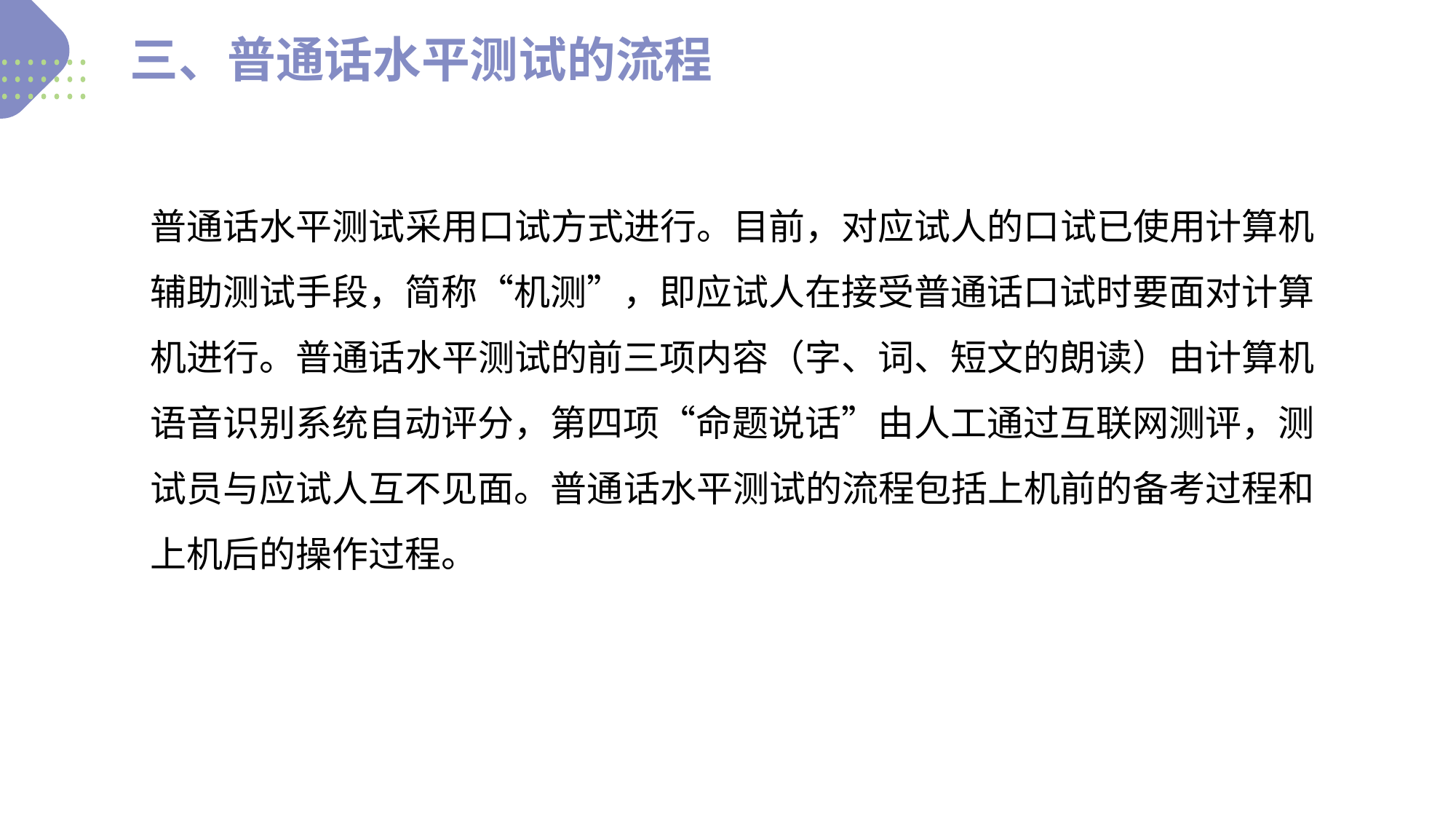

三、普通话水平测试的流程

普通话水平测试采用口试方式进行。目前，对应试人的口试已使用计算机辅助测试手段，简称“机测”，即应试人在接受普通话口试时要面对计算机进行。普通话水平测试的前三项内容（字、词、短文的朗读）由计算机语音识别系统自动评分，第四项“命题说话”由人工通过互联网测评，测试员与应试人互不见面。普通话水平测试的流程包括上机前的备考过程和上机后的操作过程。